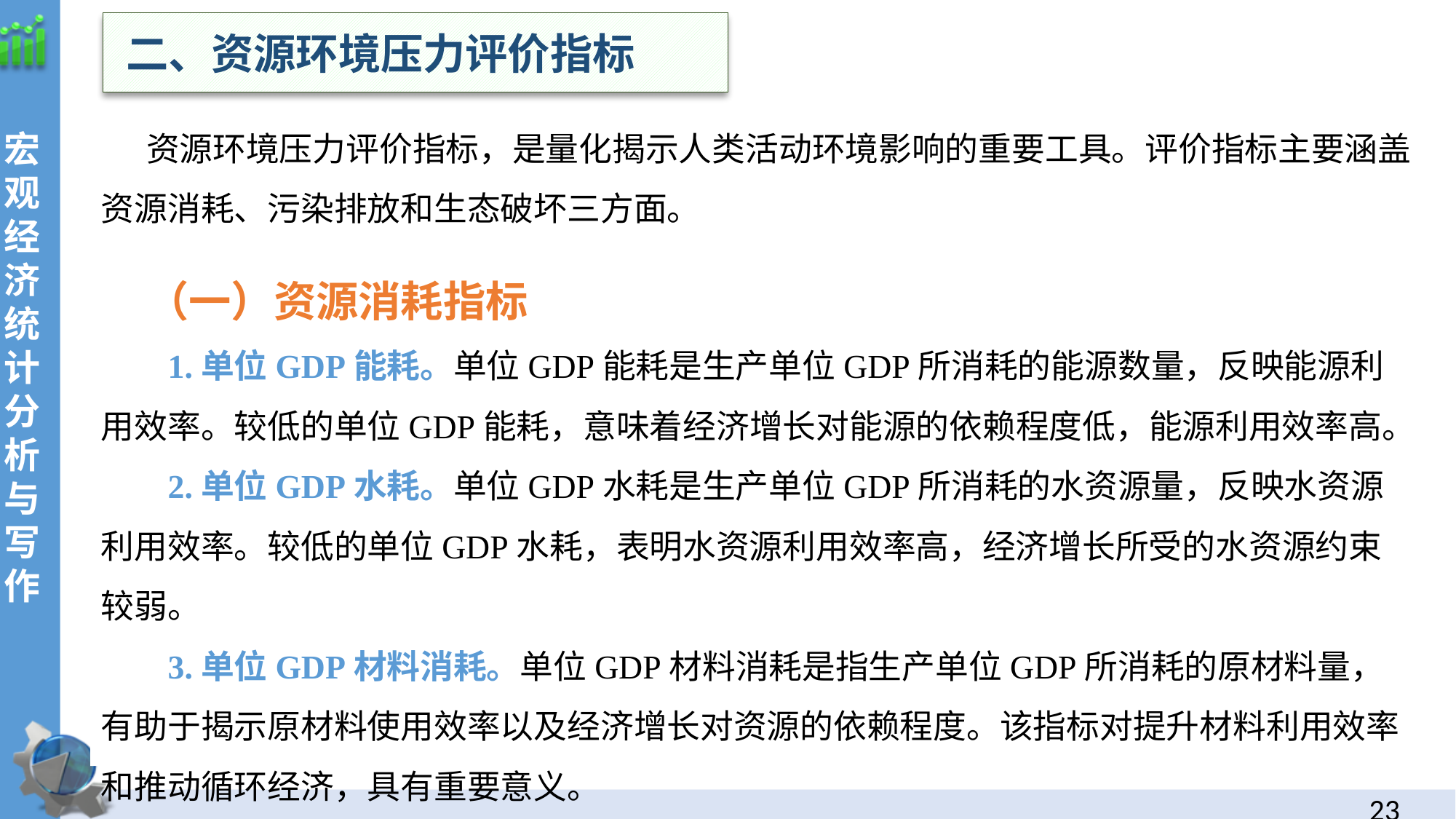

二、资源环境压力评价指标
     资源环境压力评价指标，是量化揭示人类活动环境影响的重要工具。评价指标主要涵盖资源消耗、污染排放和生态破坏三方面。
     （一）资源消耗指标
1.单位GDP能耗。单位GDP能耗是生产单位GDP所消耗的能源数量，反映能源利用效率。较低的单位GDP能耗，意味着经济增长对能源的依赖程度低，能源利用效率高。
2.单位GDP水耗。单位GDP水耗是生产单位GDP所消耗的水资源量，反映水资源利用效率。较低的单位GDP水耗，表明水资源利用效率高，经济增长所受的水资源约束较弱。
3.单位GDP材料消耗。单位GDP材料消耗是指生产单位GDP所消耗的原材料量，有助于揭示原材料使用效率以及经济增长对资源的依赖程度。该指标对提升材料利用效率和推动循环经济，具有重要意义。
23